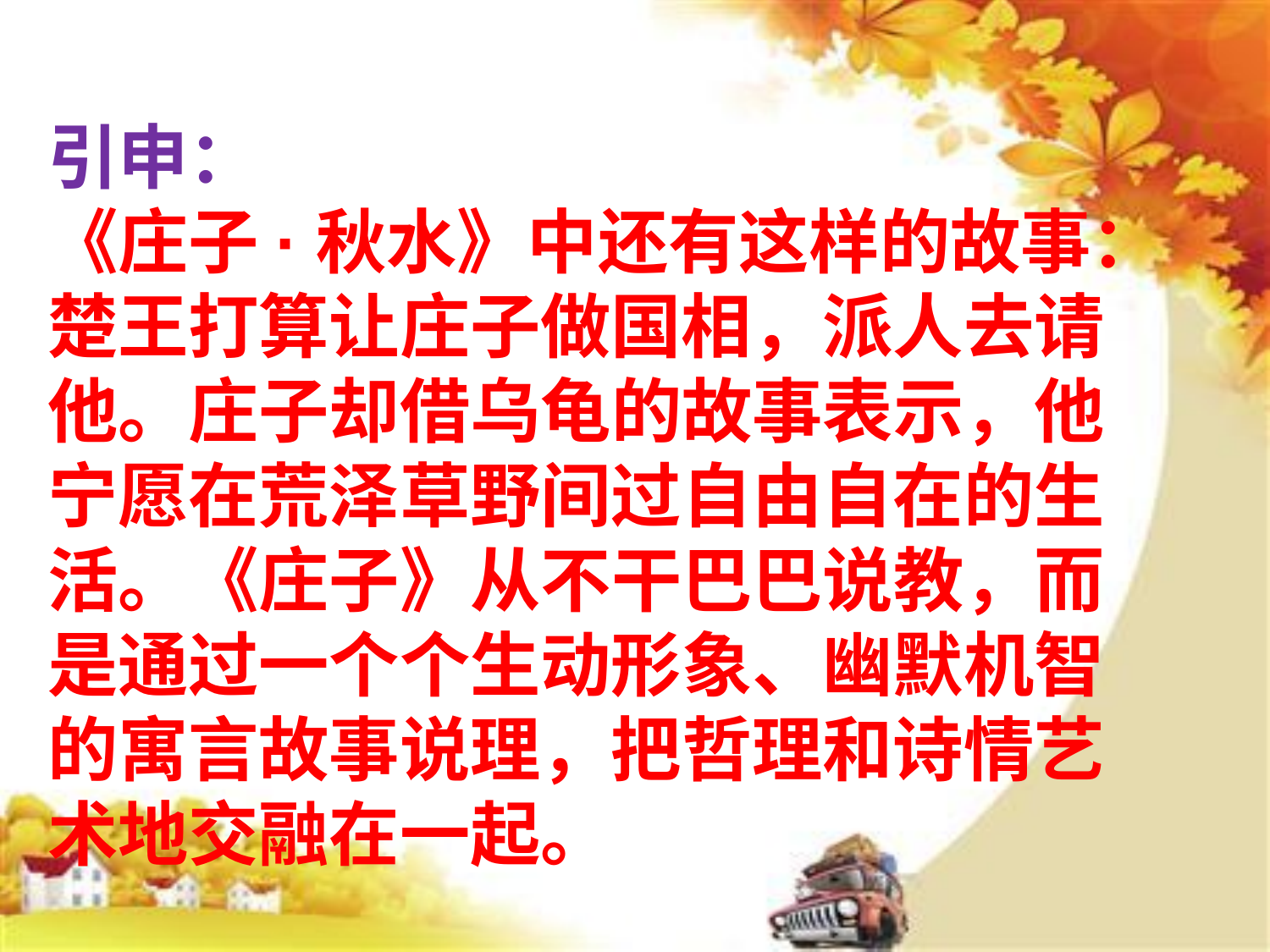

引申：
《庄子·秋水》中还有这样的故事：楚王打算让庄子做国相，派人去请他。庄子却借乌龟的故事表示，他宁愿在荒泽草野间过自由自在的生活。《庄子》从不干巴巴说教，而是通过一个个生动形象、幽默机智的寓言故事说理，把哲理和诗情艺术地交融在一起。